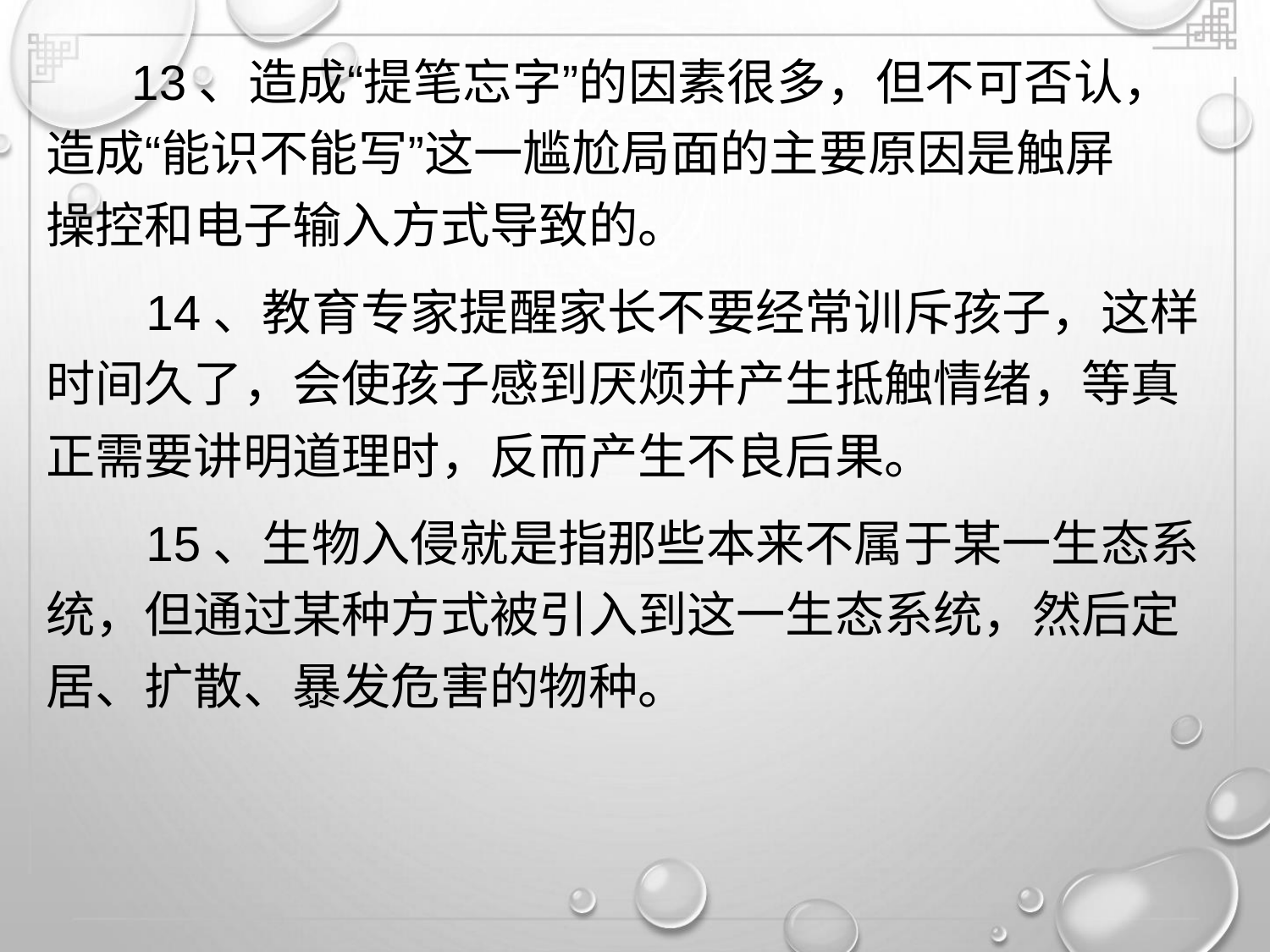

13、造成“提笔忘字”的因素很多，但不可否认，
造成“能识不能写”这一尴尬局面的主要原因是触屏
操控和电子输入方式导致的。
14、教育专家提醒家长不要经常训斥孩子，这样
时间久了，会使孩子感到厌烦并产生抵触情绪，等真
正需要讲明道理时，反而产生不良后果。
15、生物入侵就是指那些本来不属于某一生态系
统，但通过某种方式被引入到这一生态系统，然后定
居、扩散、暴发危害的物种。